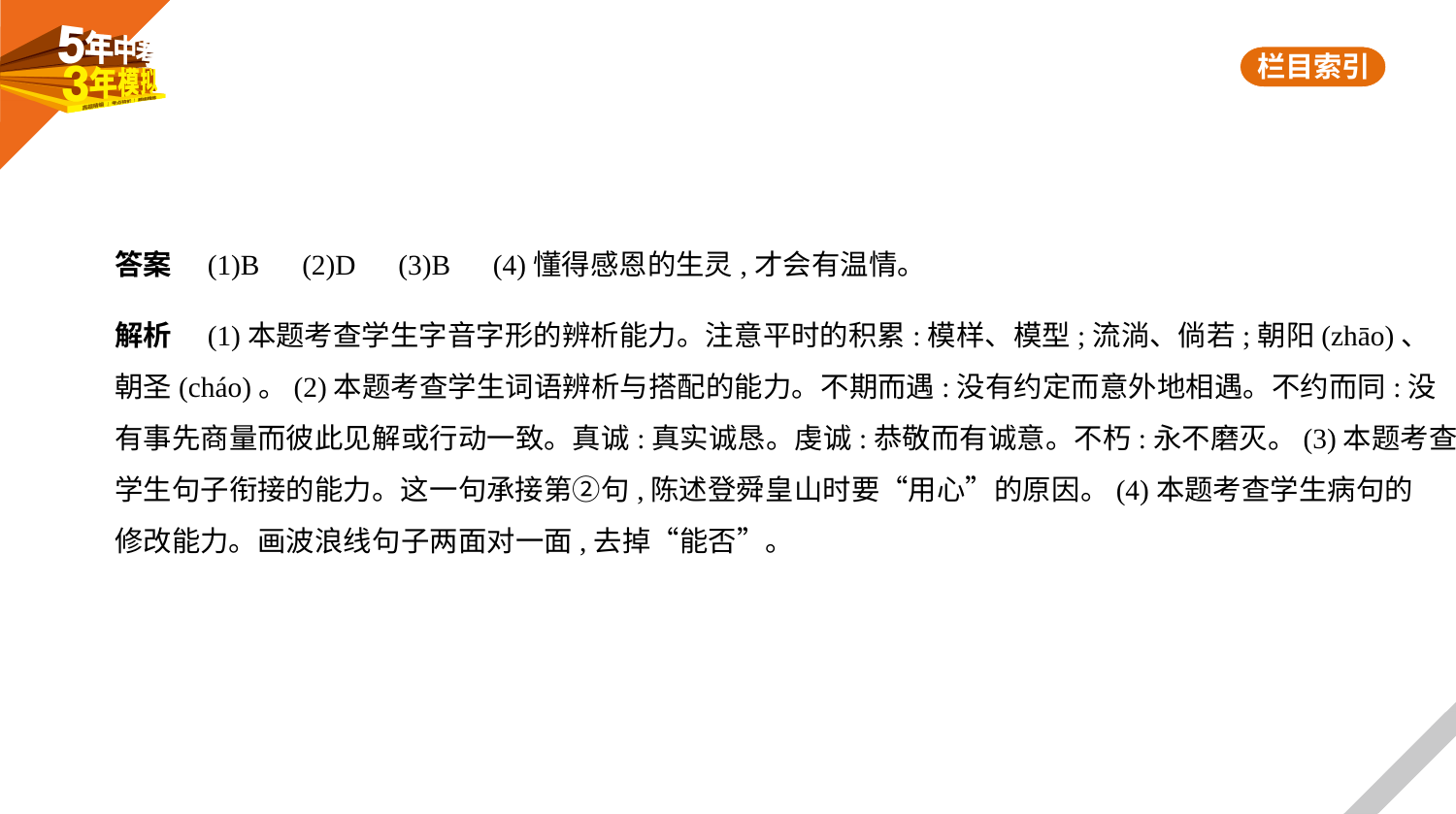

答案　(1)B　(2)D　(3)B　(4)懂得感恩的生灵,才会有温情。
解析　(1)本题考查学生字音字形的辨析能力。注意平时的积累:模样、模型;流淌、倘若;朝阳(zhāo)、
朝圣(cháo)。(2)本题考查学生词语辨析与搭配的能力。不期而遇:没有约定而意外地相遇。不约而同:没
有事先商量而彼此见解或行动一致。真诚:真实诚恳。虔诚:恭敬而有诚意。不朽:永不磨灭。(3)本题考查
学生句子衔接的能力。这一句承接第②句,陈述登舜皇山时要“用心”的原因。(4)本题考查学生病句的
修改能力。画波浪线句子两面对一面,去掉“能否”。